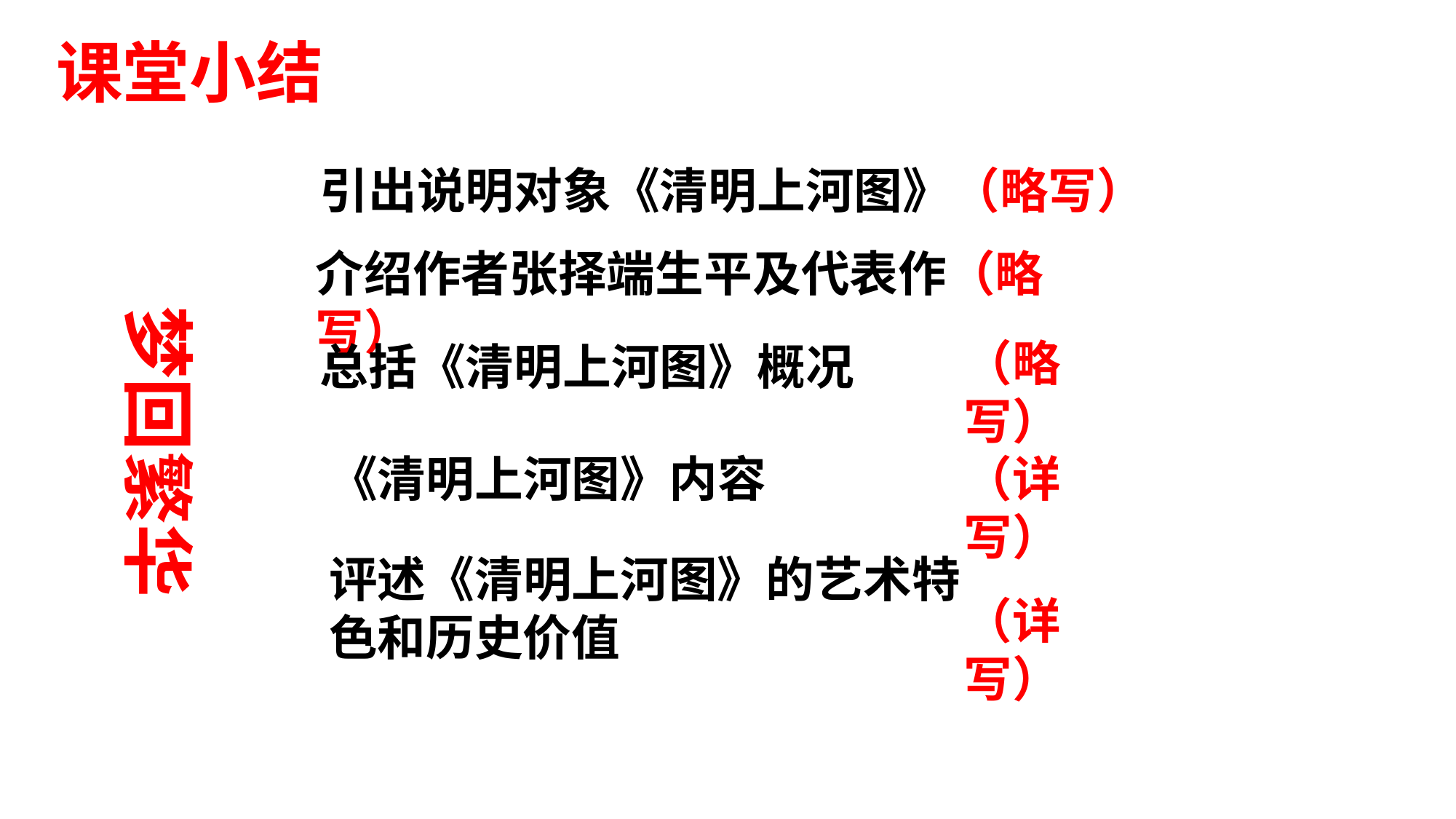

课堂小结
引出说明对象《清明上河图》（略写）
介绍作者张择端生平及代表作（略写）

梦回繁华
（略写）
总括《清明上河图》概况

《清明上河图》内容
（详写）
评述《清明上河图》的艺术特色和历史价值
（详写）